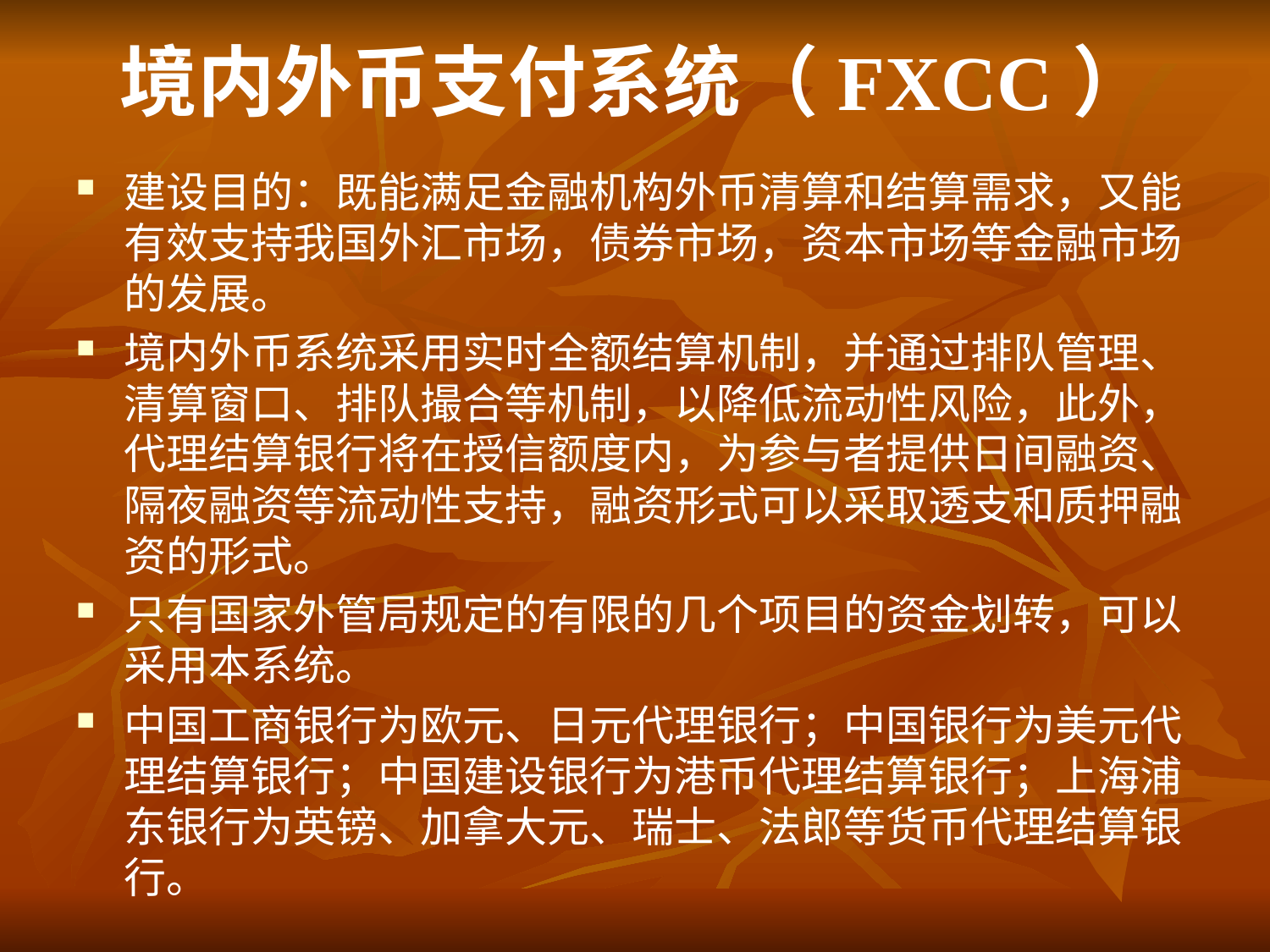

# 境内外币支付系统（FXCC）
建设目的：既能满足金融机构外币清算和结算需求，又能有效支持我国外汇市场，债券市场，资本市场等金融市场的发展。
境内外币系统采用实时全额结算机制，并通过排队管理、清算窗口、排队撮合等机制，以降低流动性风险，此外，代理结算银行将在授信额度内，为参与者提供日间融资、隔夜融资等流动性支持，融资形式可以采取透支和质押融资的形式。
只有国家外管局规定的有限的几个项目的资金划转，可以采用本系统。
中国工商银行为欧元、日元代理银行；中国银行为美元代理结算银行；中国建设银行为港币代理结算银行；上海浦东银行为英镑、加拿大元、瑞士、法郎等货币代理结算银行。